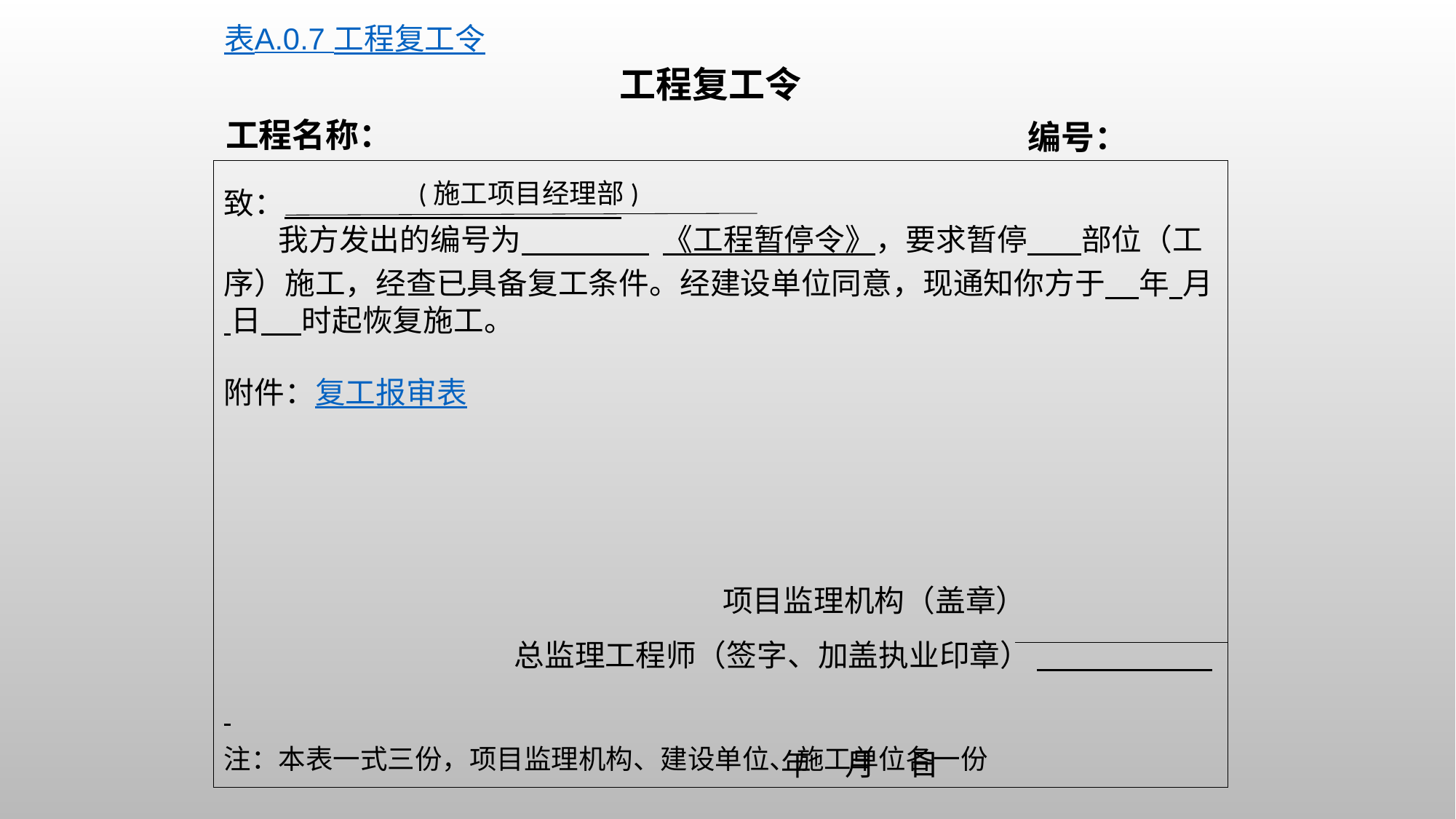

表A.0.7 工程复工令
工程复工令
工程名称：
编号：
致：
       我方发出的编号为                     《工程暂停令》，要求暂停        部位（工序）施工，经查已具备复工条件。经建设单位同意，现通知你方于     年  月  日      时起恢复施工。

附件：复工报审表

                                                                         项目监理机构（盖章）
                                          总监理工程师（签字、加盖执业印章）
                                  年     月     日
(施工项目经理部)
注：本表一式三份，项目监理机构、建设单位、施工单位各一份